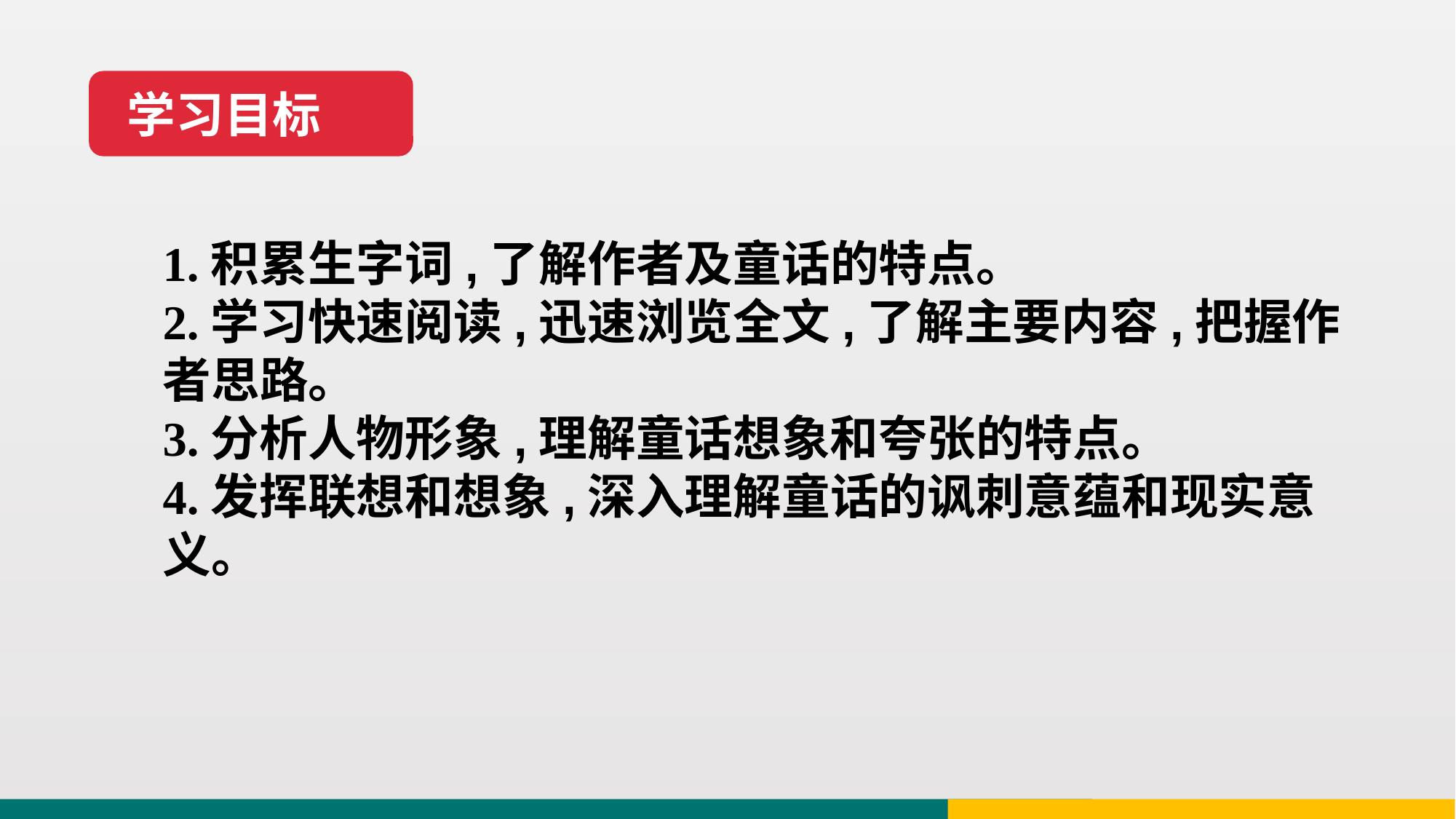

学习目标
1.积累生字词,了解作者及童话的特点。
2.学习快速阅读,迅速浏览全文,了解主要内容,把握作者思路。
3.分析人物形象,理解童话想象和夸张的特点。
4.发挥联想和想象,深入理解童话的讽刺意蕴和现实意义。